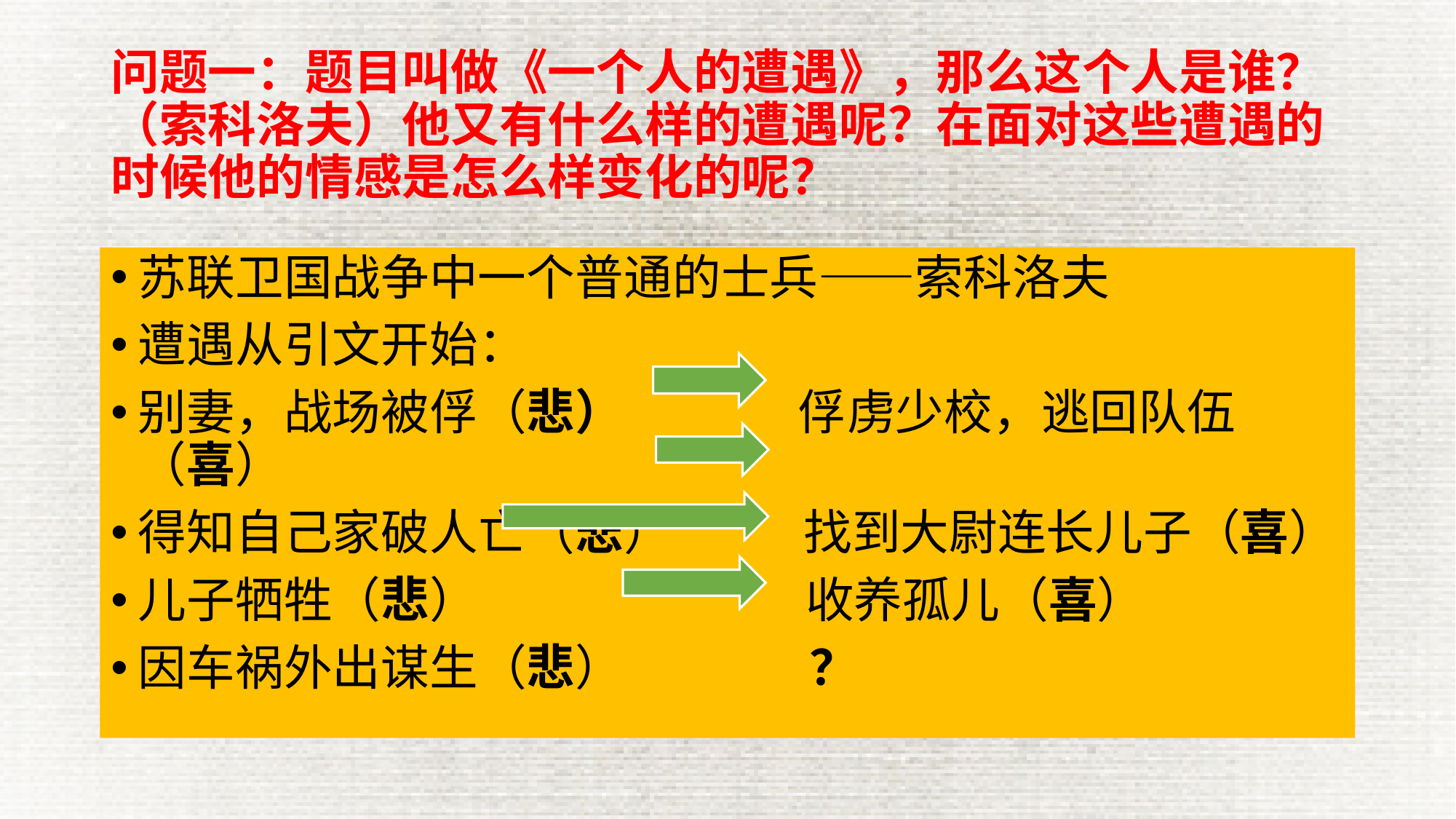

# 问题一：题目叫做《一个人的遭遇》，那么这个人是谁？（索科洛夫）他又有什么样的遭遇呢？在面对这些遭遇的时候他的情感是怎么样变化的呢？
苏联卫国战争中一个普通的士兵——索科洛夫
遭遇从引文开始：
别妻，战场被俘（悲）                俘虏少校，逃回队伍（喜）
得知自己家破人亡（悲）            找到大尉连长儿子（喜）
儿子牺牲（悲）                              收养孤儿（喜）
因车祸外出谋生（悲）                 ？